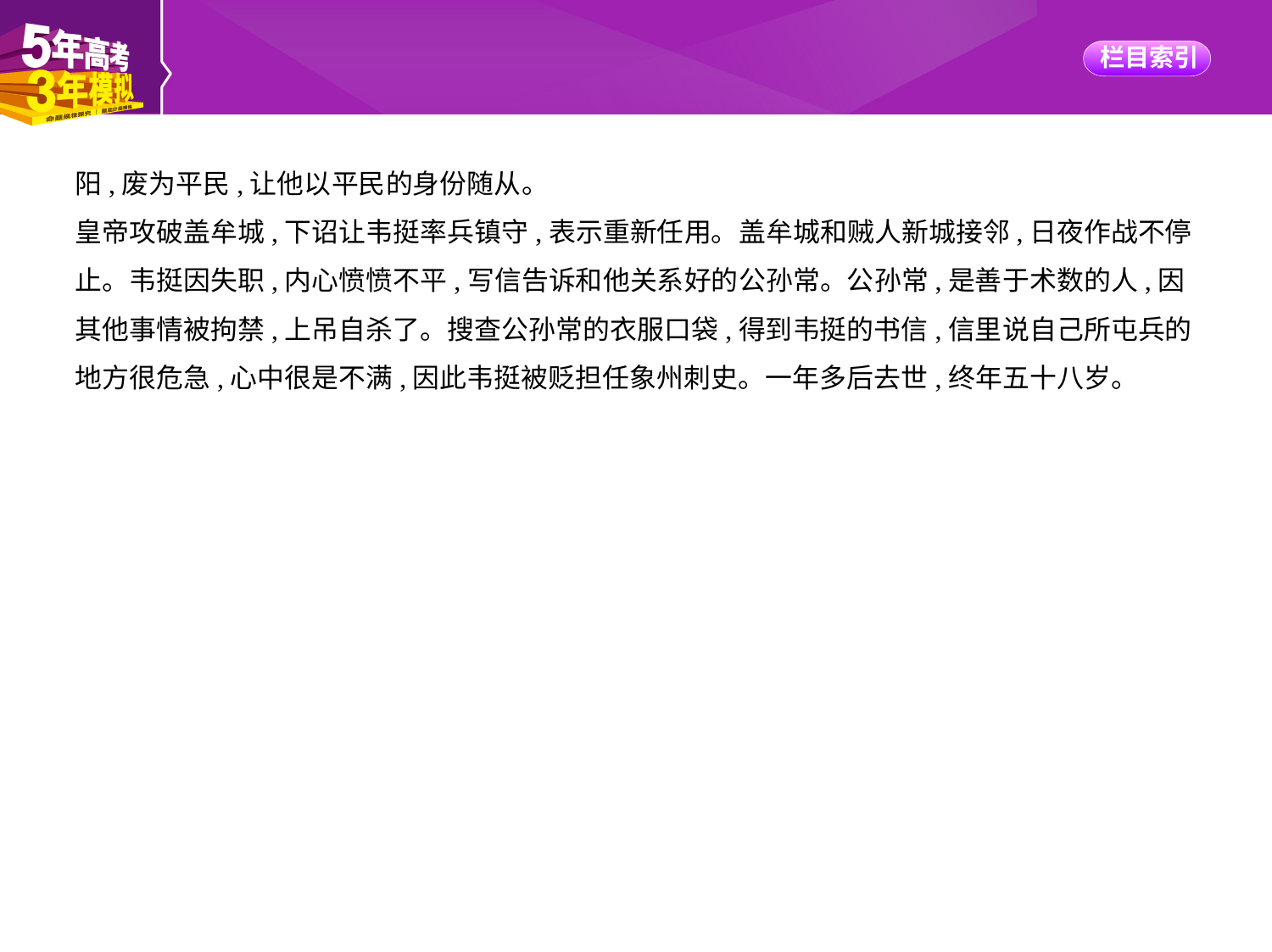

阳,废为平民,让他以平民的身份随从。
皇帝攻破盖牟城,下诏让韦挺率兵镇守,表示重新任用。盖牟城和贼人新城接邻,日夜作战不停
止。韦挺因失职,内心愤愤不平,写信告诉和他关系好的公孙常。公孙常,是善于术数的人,因
其他事情被拘禁,上吊自杀了。搜查公孙常的衣服口袋,得到韦挺的书信,信里说自己所屯兵的
地方很危急,心中很是不满,因此韦挺被贬担任象州刺史。一年多后去世,终年五十八岁。